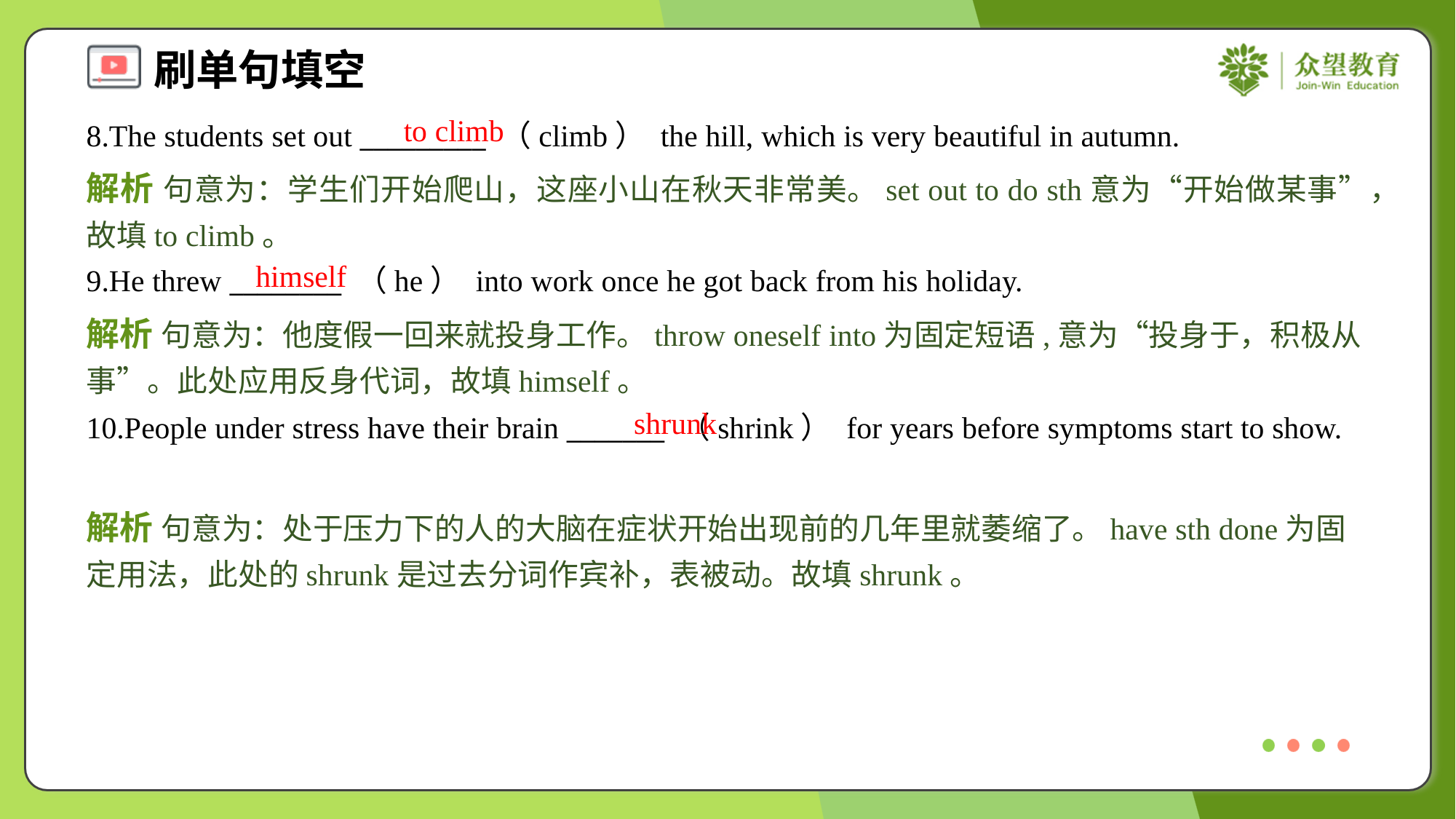

to climb
8.The students set out _________ （climb） the hill, which is very beautiful in autumn.
解析 句意为：学生们开始爬山，这座小山在秋天非常美。set out to do sth意为“开始做某事”，故填to climb。
himself
9.He threw ________ （he） into work once he got back from his holiday.
解析 句意为：他度假一回来就投身工作。throw oneself into为固定短语,意为“投身于，积极从事”。此处应用反身代词，故填himself。
shrunk
10.People under stress have their brain _______ （shrink） for years before symptoms start to show.
解析 句意为：处于压力下的人的大脑在症状开始出现前的几年里就萎缩了。have sth done为固定用法，此处的shrunk是过去分词作宾补，表被动。故填shrunk。